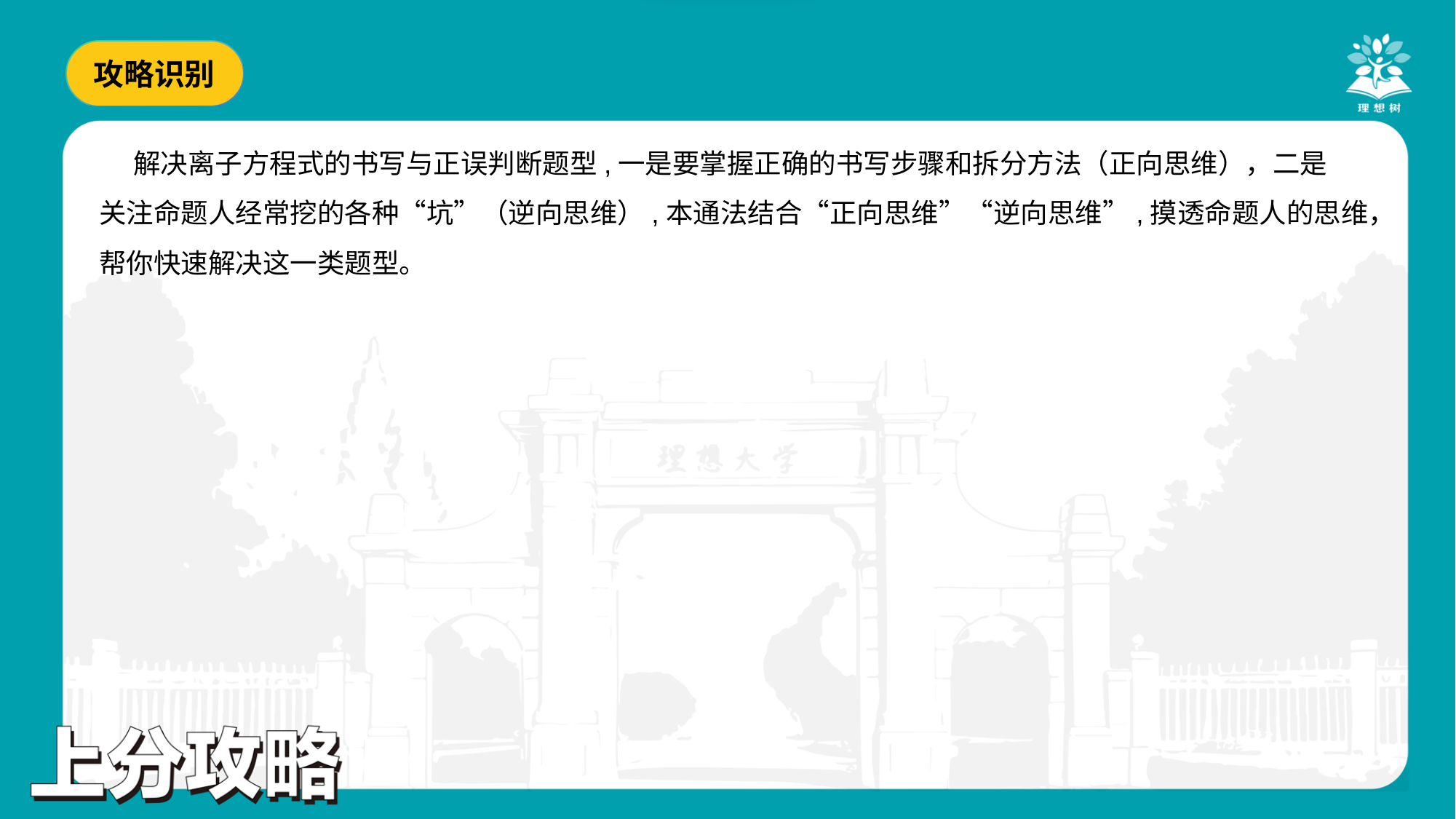

解决离子方程式的书写与正误判断题型,一是要掌握正确的书写步骤和拆分方法（正向思维），二是
关注命题人经常挖的各种“坑”（逆向思维）,本通法结合“正向思维”“逆向思维”,摸透命题人的思维，
帮你快速解决这一类题型。